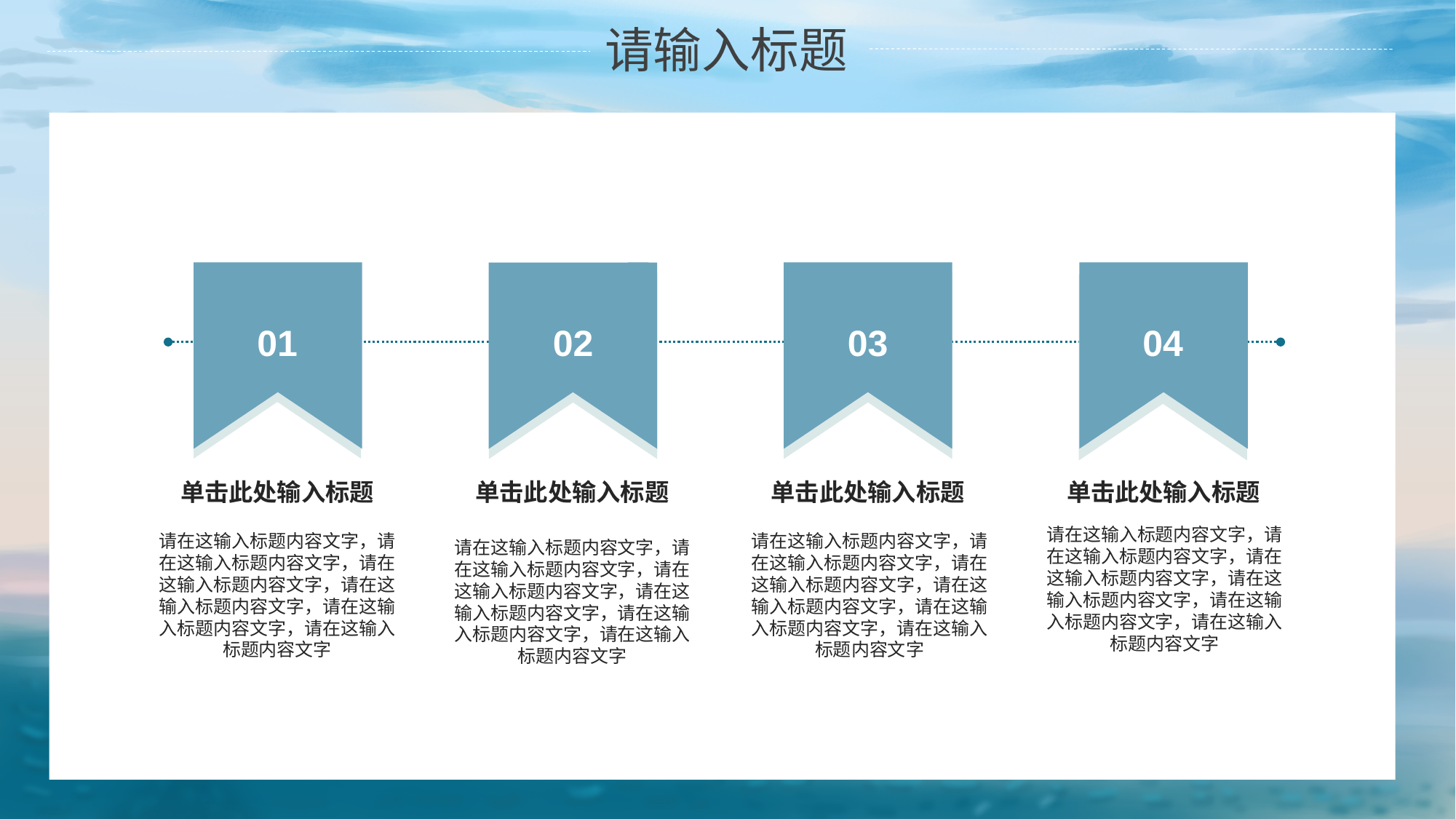

请输入标题

01

03

04

02
单击此处输入标题
单击此处输入标题
单击此处输入标题
单击此处输入标题
请在这输入标题内容文字，请在这输入标题内容文字，请在这输入标题内容文字，请在这输入标题内容文字，请在这输入标题内容文字，请在这输入标题内容文字
请在这输入标题内容文字，请在这输入标题内容文字，请在这输入标题内容文字，请在这输入标题内容文字，请在这输入标题内容文字，请在这输入标题内容文字
请在这输入标题内容文字，请在这输入标题内容文字，请在这输入标题内容文字，请在这输入标题内容文字，请在这输入标题内容文字，请在这输入标题内容文字
请在这输入标题内容文字，请在这输入标题内容文字，请在这输入标题内容文字，请在这输入标题内容文字，请在这输入标题内容文字，请在这输入标题内容文字